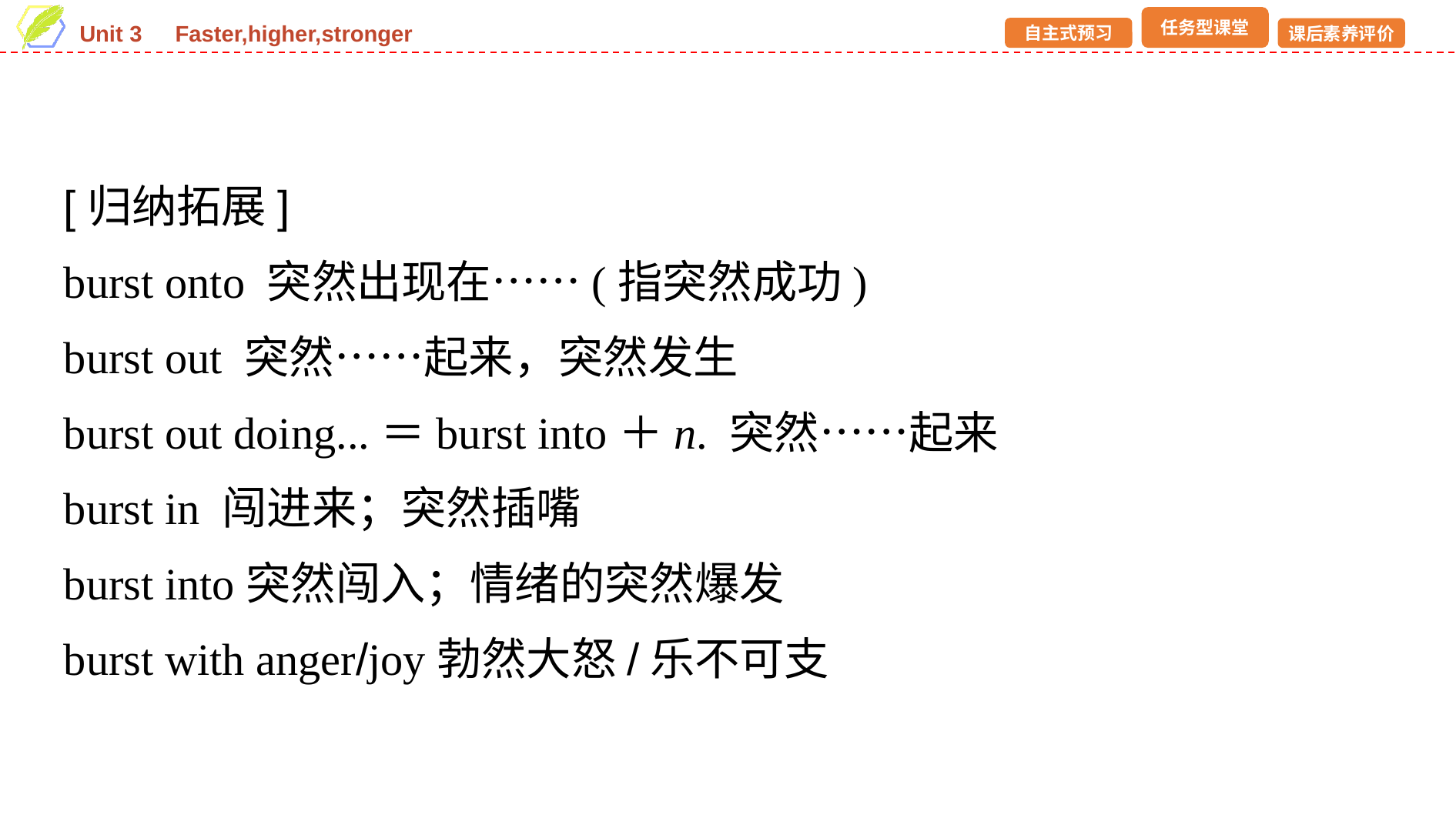

[归纳拓展]
burst onto 突然出现在……(指突然成功)
burst out 突然……起来，突然发生
burst out doing...＝burst into＋n. 突然……起来
burst in 闯进来；突然插嘴
burst into突然闯入；情绪的突然爆发
burst with anger/joy勃然大怒/乐不可支